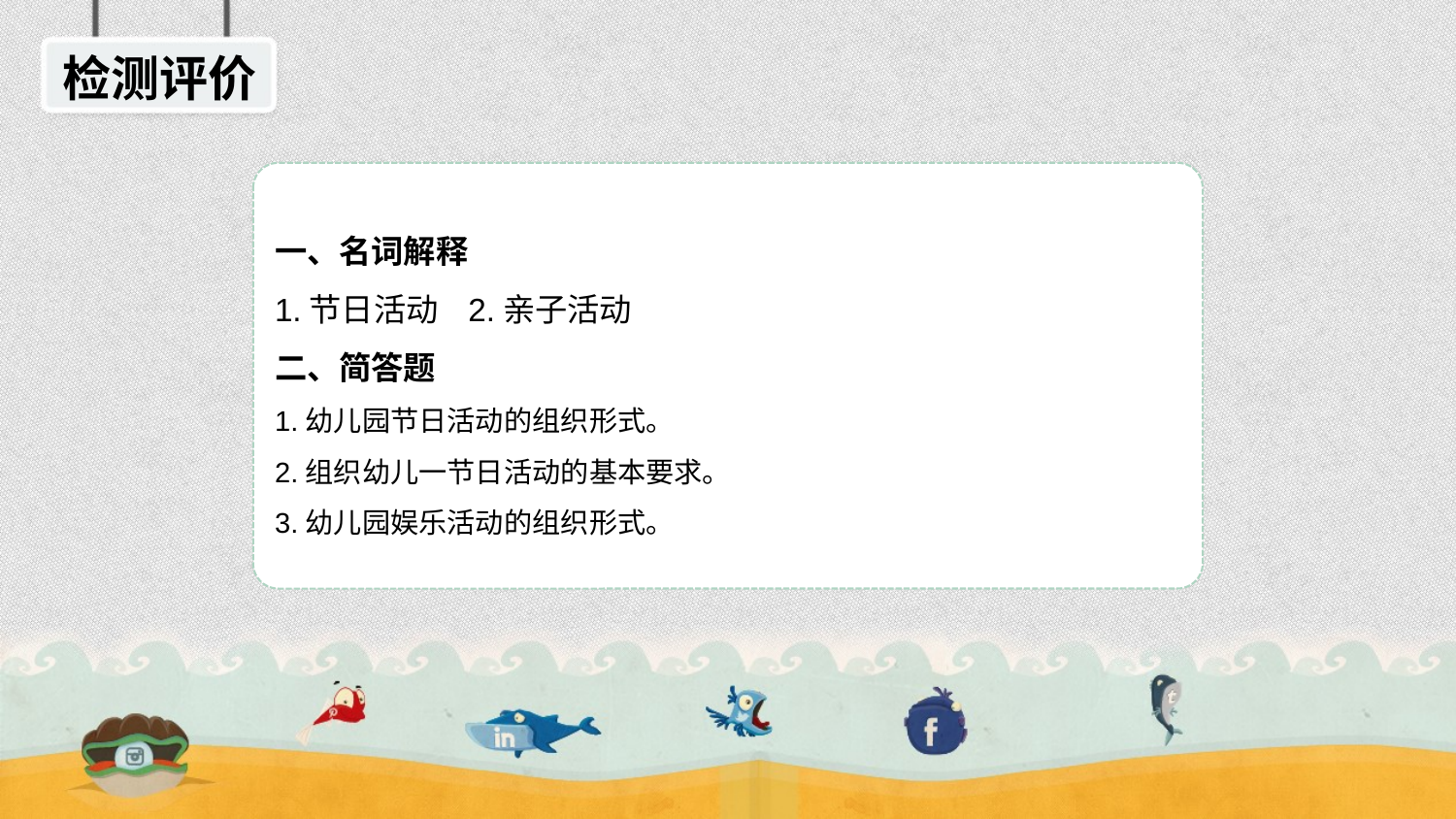

检测评价

一、名词解释
1.节日活动   2.亲子活动
二、简答题
1.幼儿园节日活动的组织形式。
2.组织幼儿一节日活动的基本要求。
3.幼儿园娱乐活动的组织形式。